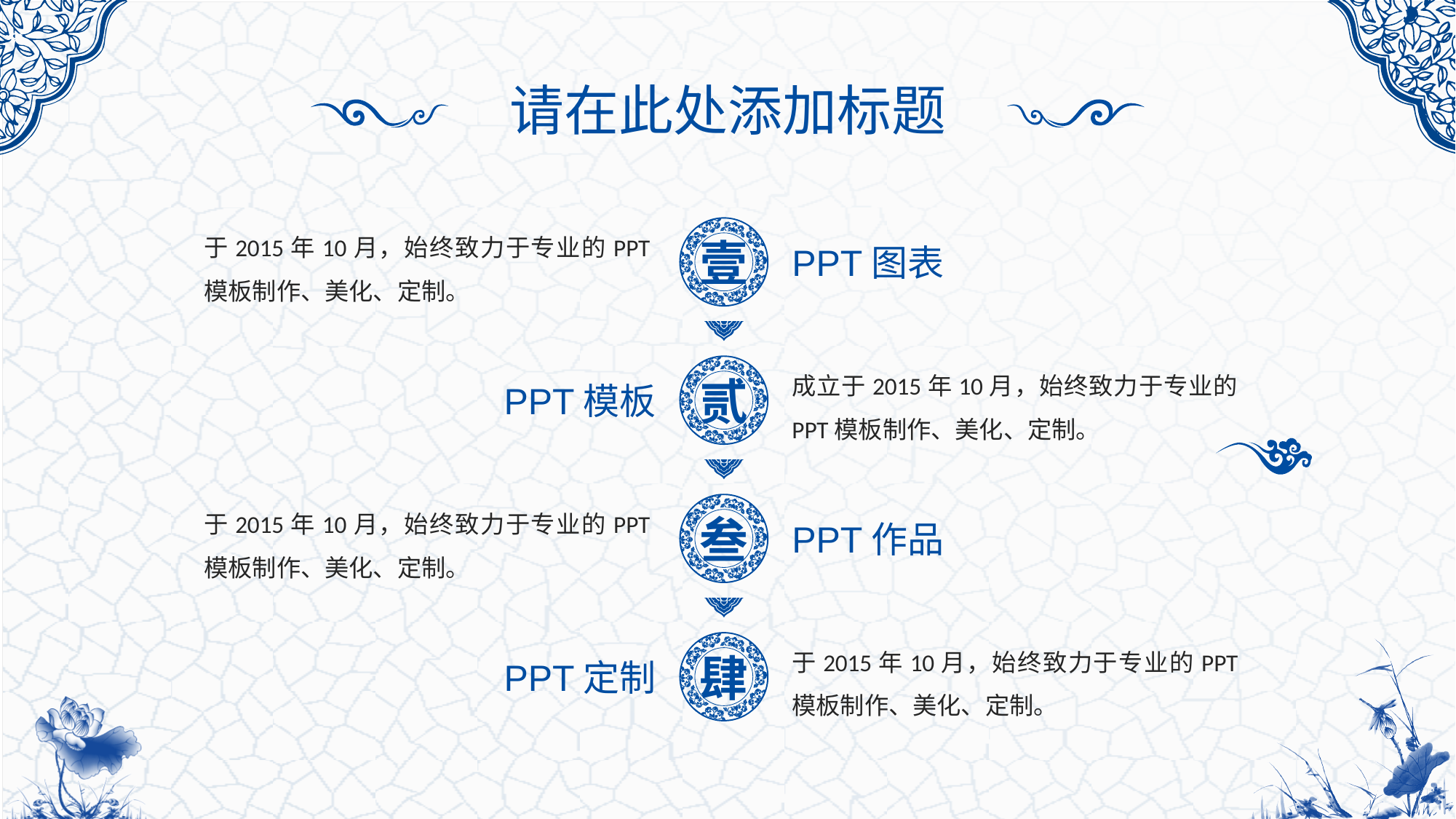

请在此处添加标题
于2015年10月，始终致力于专业的PPT模板制作、美化、定制。
壹
PPT图表

成立于2015年10月，始终致力于专业的PPT模板制作、美化、定制。
贰
PPT模板

于2015年10月，始终致力于专业的PPT模板制作、美化、定制。
叁
PPT作品

于2015年10月，始终致力于专业的PPT模板制作、美化、定制。
肆
PPT定制